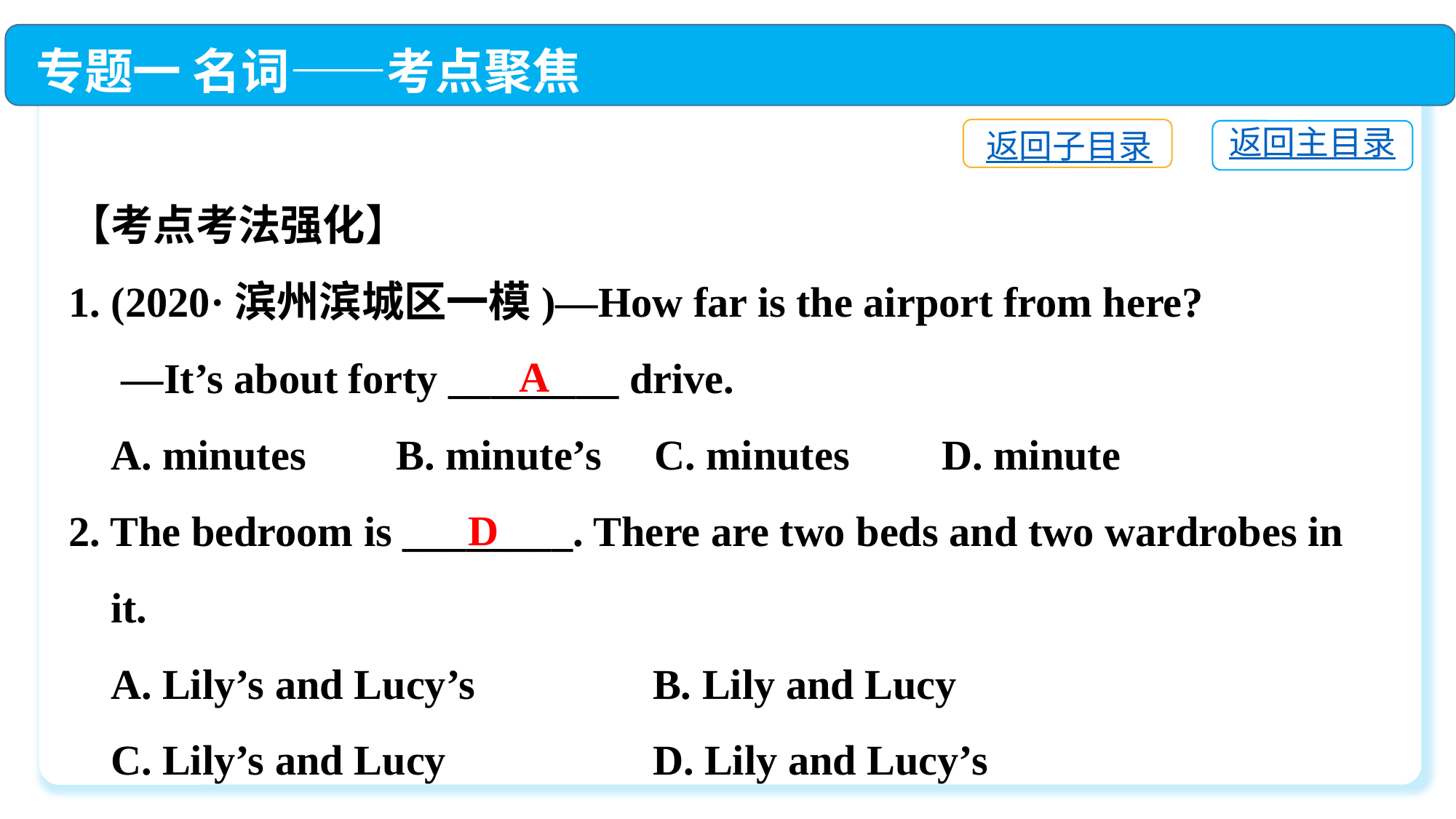

专题一 名词——考点聚焦

返回子目录
返回主目录
【考点考法强化】
1. (2020·滨州滨城区一模)—How far is the airport from here?
     —It’s about forty ________ drive.
    A. minutes􀆳	B. minute’s     C. minutes	D. minute
2. The bedroom is ________. There are two beds and two wardrobes in
    it.
    A. Lily’s and Lucy’s	              B. Lily and Lucy
    C. Lily’s and Lucy	              D. Lily and Lucy’s

A
D